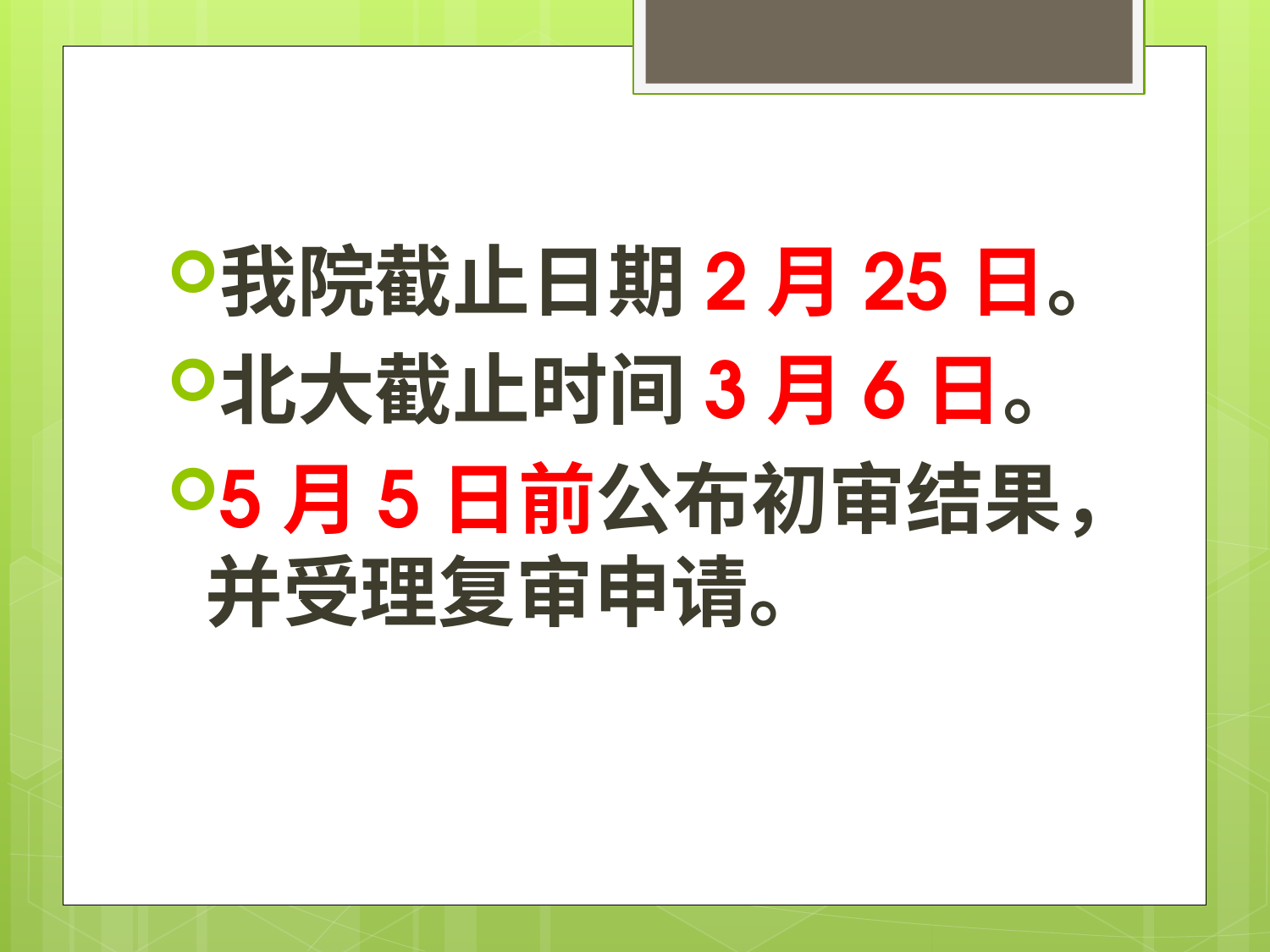

#
我院截止日期2月25日。
北大截止时间3月6日。
5月5日前公布初审结果，并受理复审申请。